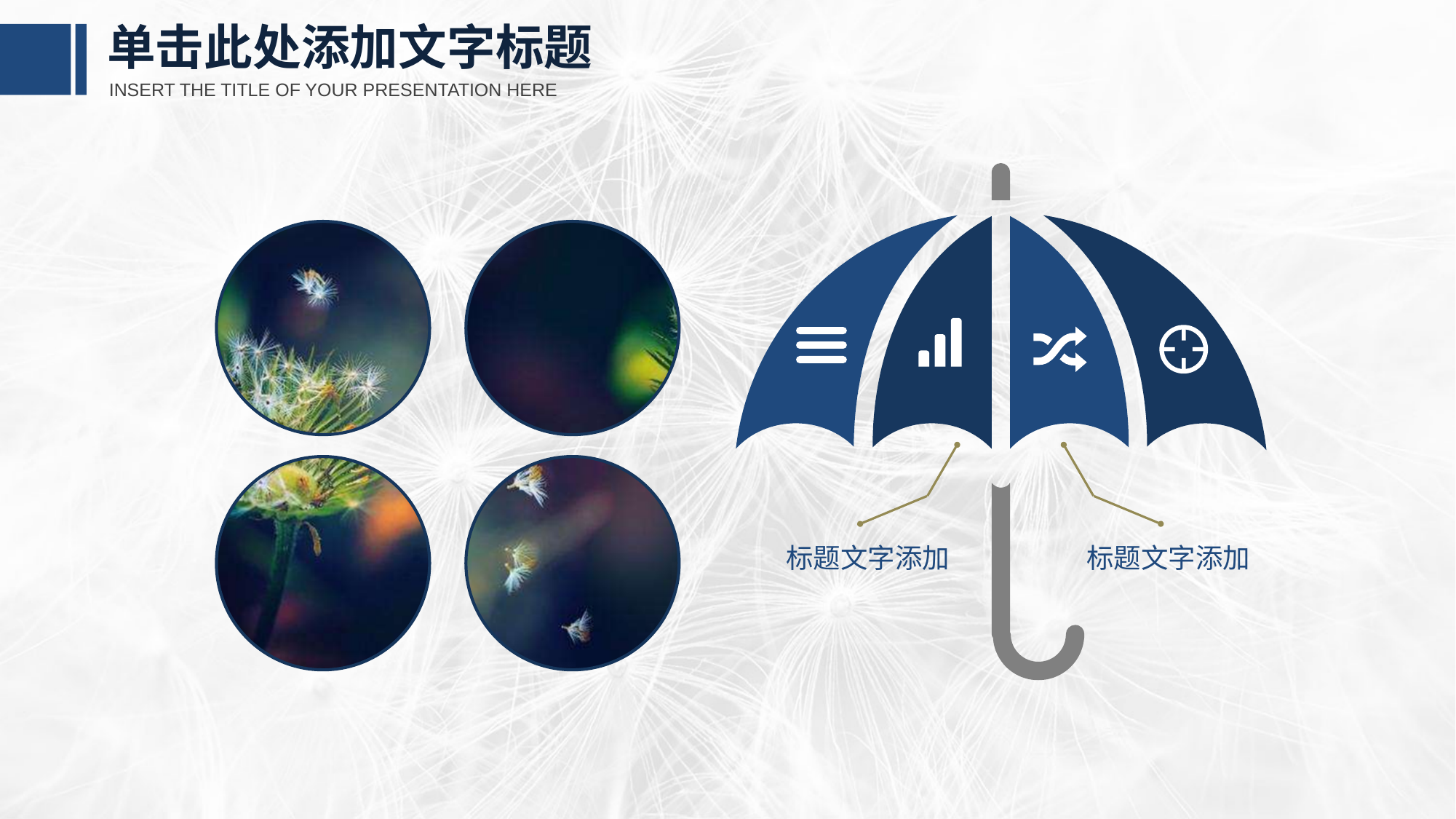

单击此处添加文字标题
INSERT THE TITLE OF YOUR PRESENTATION HERE

标题文字添加
标题文字添加